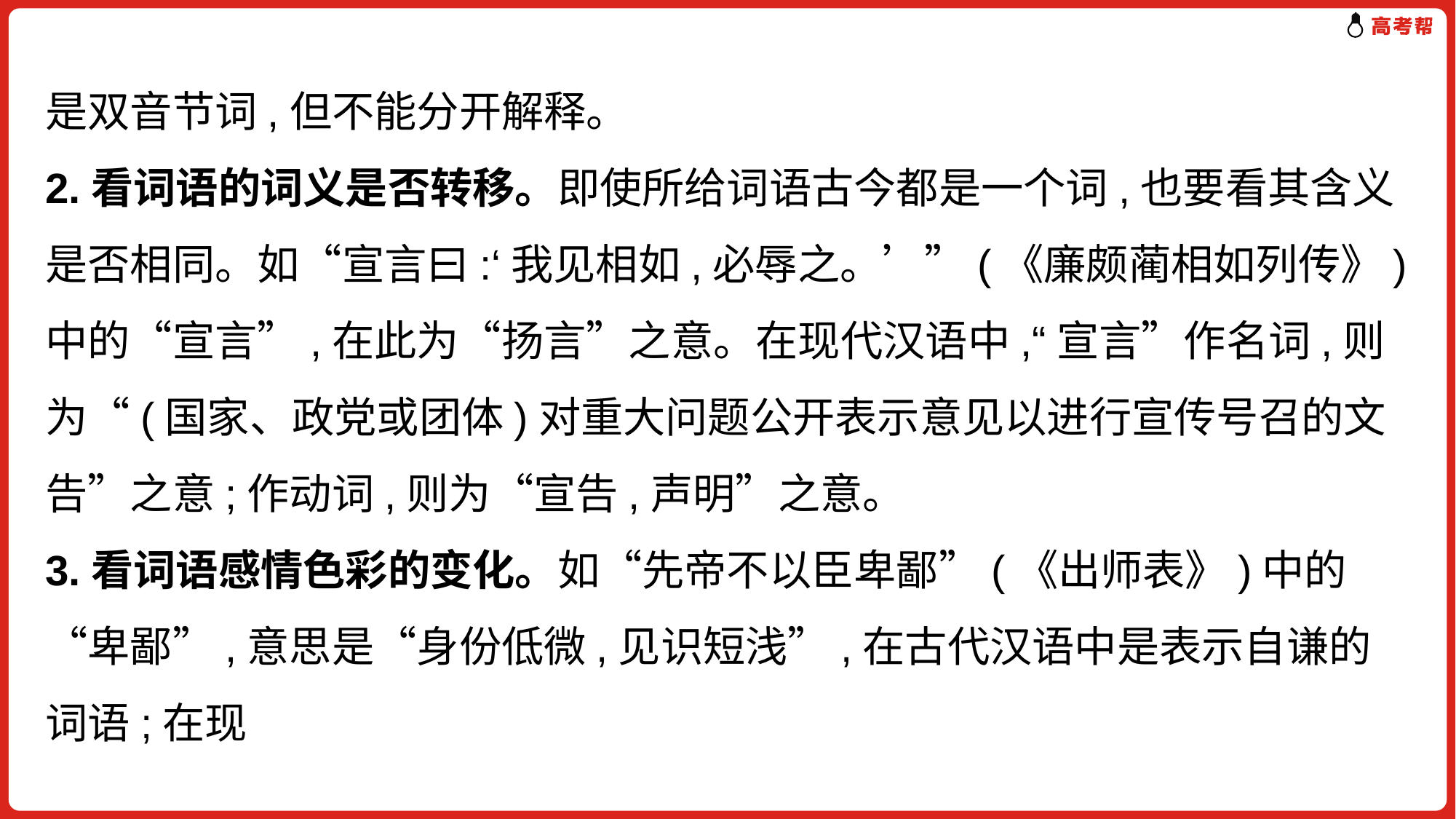

是双音节词,但不能分开解释。
2.看词语的词义是否转移。即使所给词语古今都是一个词,也要看其含义是否相同。如“宣言曰:‘我见相如,必辱之。’”(《廉颇蔺相如列传》)中的“宣言”,在此为“扬言”之意。在现代汉语中,“宣言”作名词,则为“(国家、政党或团体)对重大问题公开表示意见以进行宣传号召的文告”之意;作动词,则为“宣告,声明”之意。
3.看词语感情色彩的变化。如“先帝不以臣卑鄙”(《出师表》)中的“卑鄙”,意思是“身份低微,见识短浅”,在古代汉语中是表示自谦的词语;在现